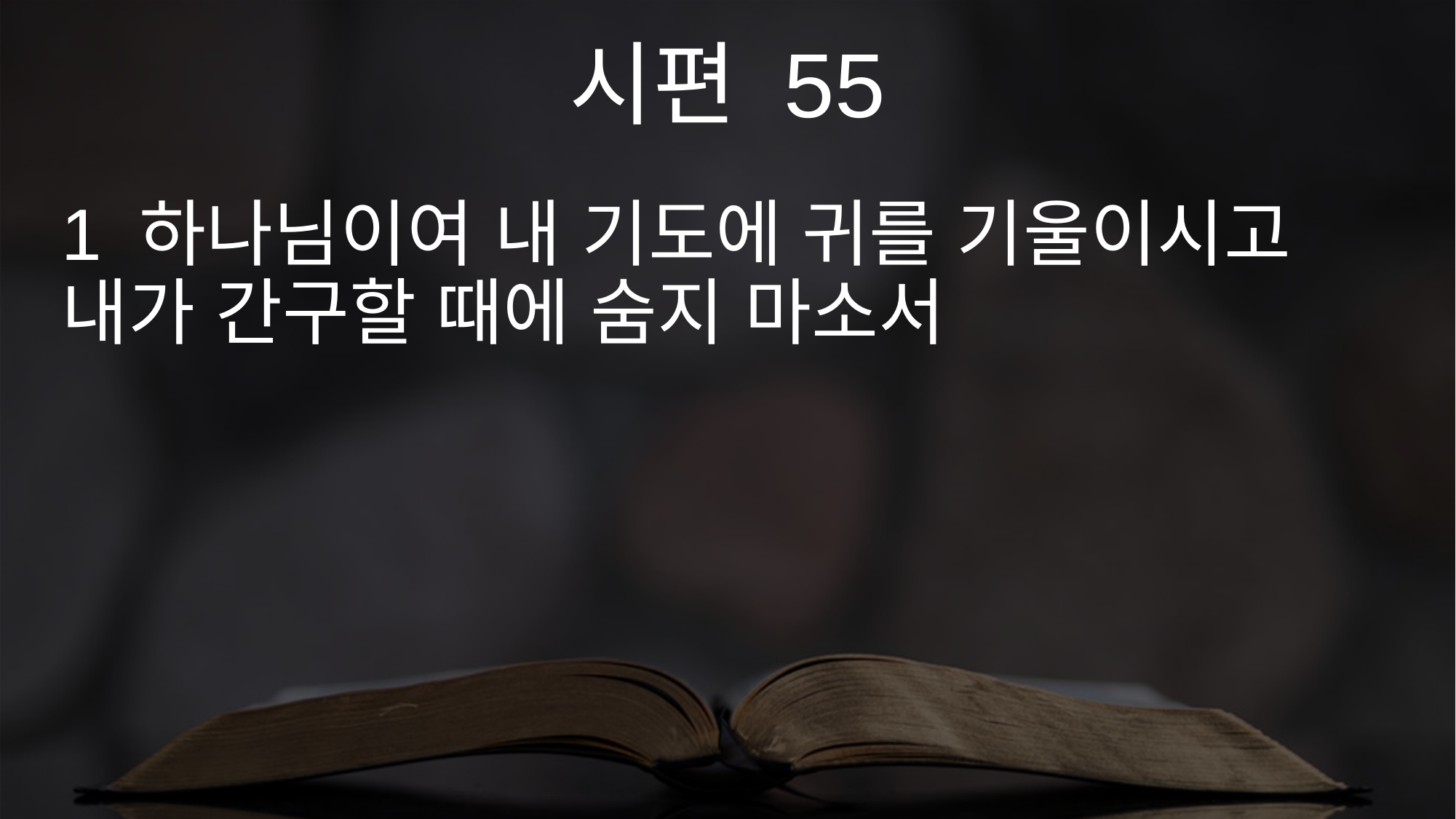

시편 55
1 하나님이여 내 기도에 귀를 기울이시고 내가 간구할 때에 숨지 마소서